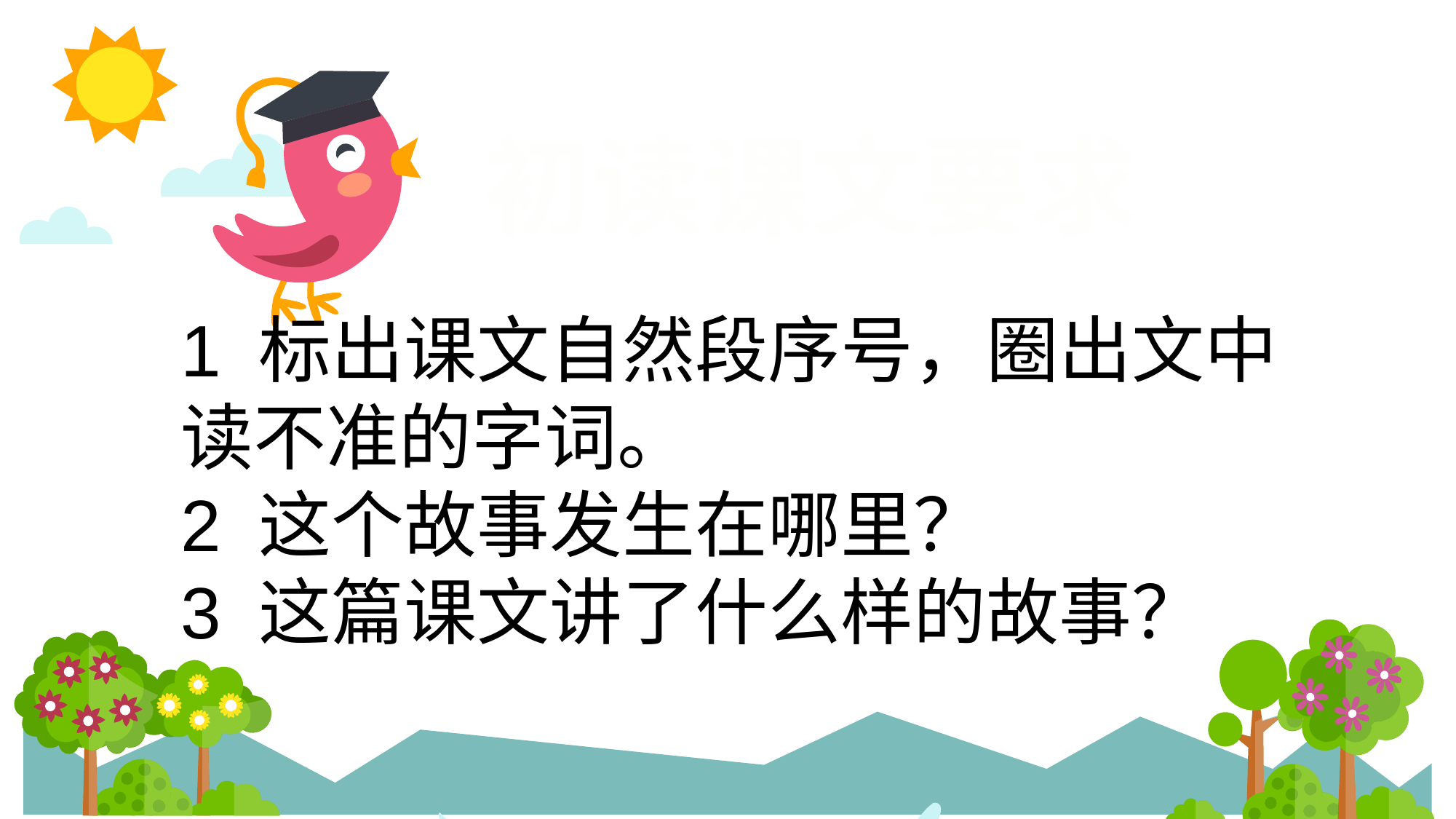

初读课文要求
1 标出课文自然段序号，圈出文中读不准的字词。
2 这个故事发生在哪里？
3 这篇课文讲了什么样的故事？